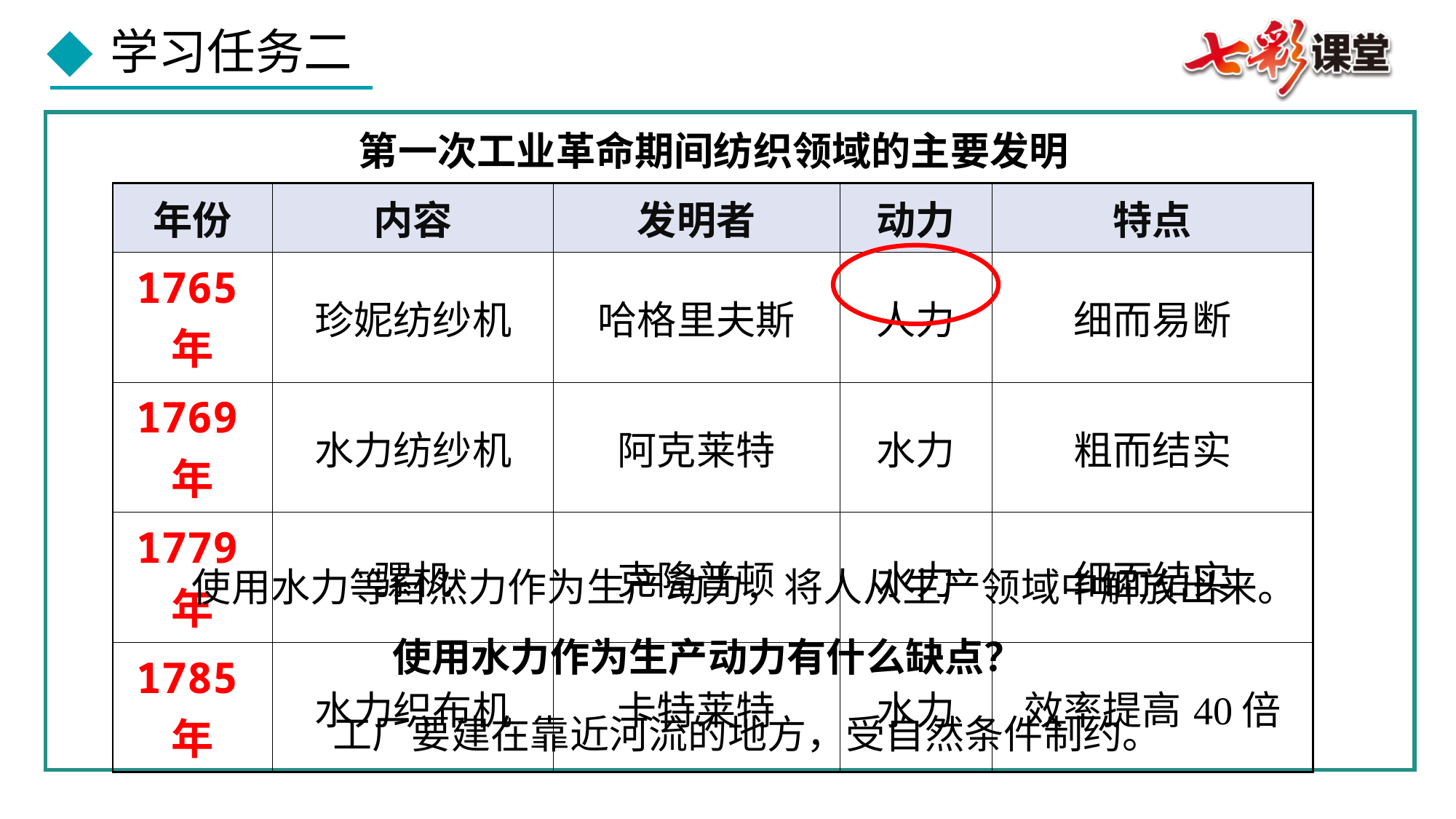

第一次工业革命期间纺织领域的主要发明
| 年份 | 内容 | 发明者 | 动力 | 特点 |
| --- | --- | --- | --- | --- |
| 1765年 | 珍妮纺纱机 | 哈格里夫斯 | 人力 | 细而易断 |
| 1769年 | 水力纺纱机 | 阿克莱特 | 水力 | 粗而结实 |
| 1779年 | 骡机 | 克隆普顿 | 水力 | 细而结实 |
| 1785年 | 水力织布机 | 卡特莱特 | 水力 | 效率提高40倍 |

　　使用水力等自然力作为生产动力，将人从生产领域中解放出来。
使用水力作为生产动力有什么缺点？
　　工厂要建在靠近河流的地方，受自然条件制约。